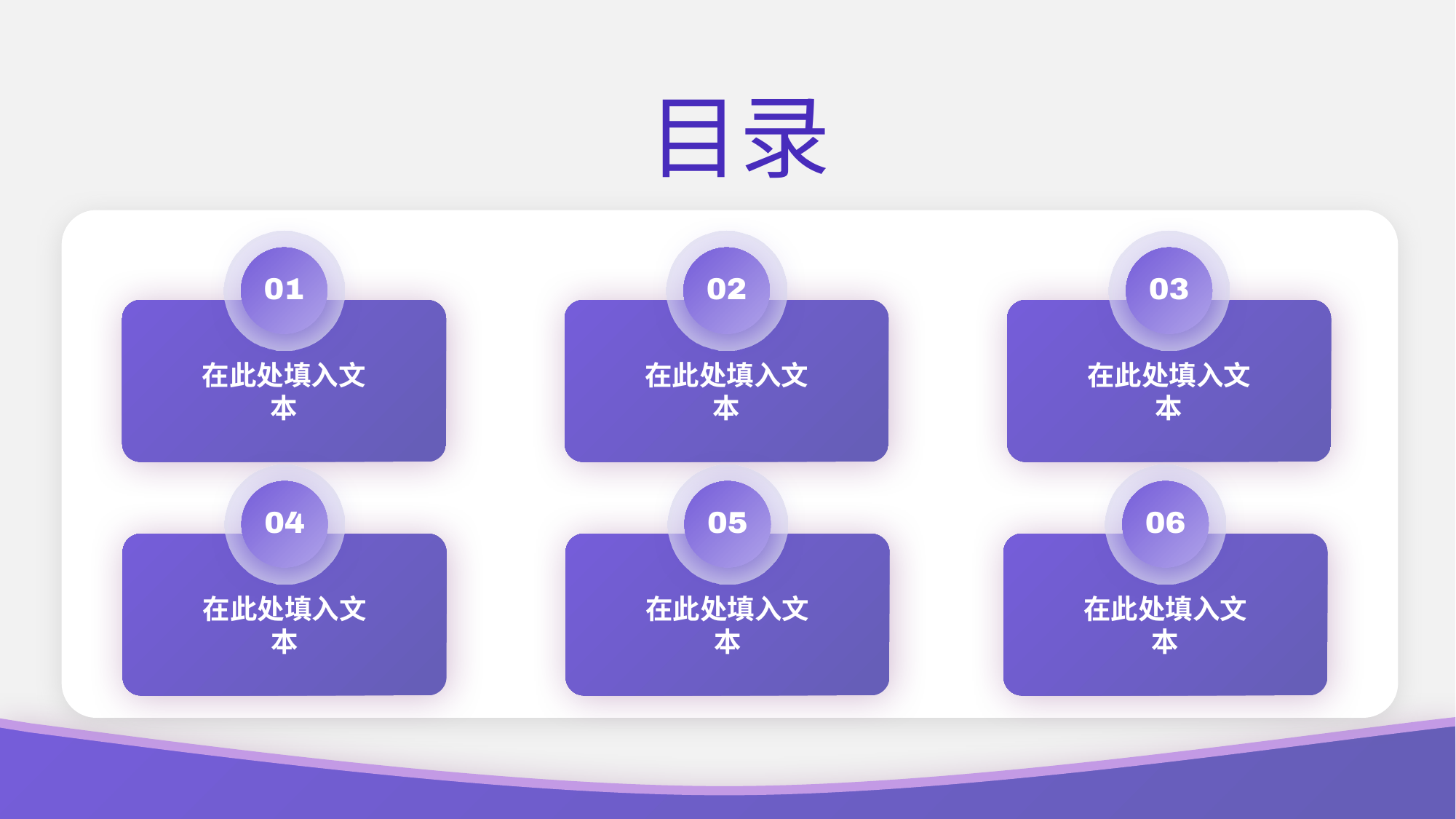

目录

01

在此处填入文本

02

在此处填入文本

03

在此处填入文本

04

在此处填入文本

05

在此处填入文本

06

在此处填入文本